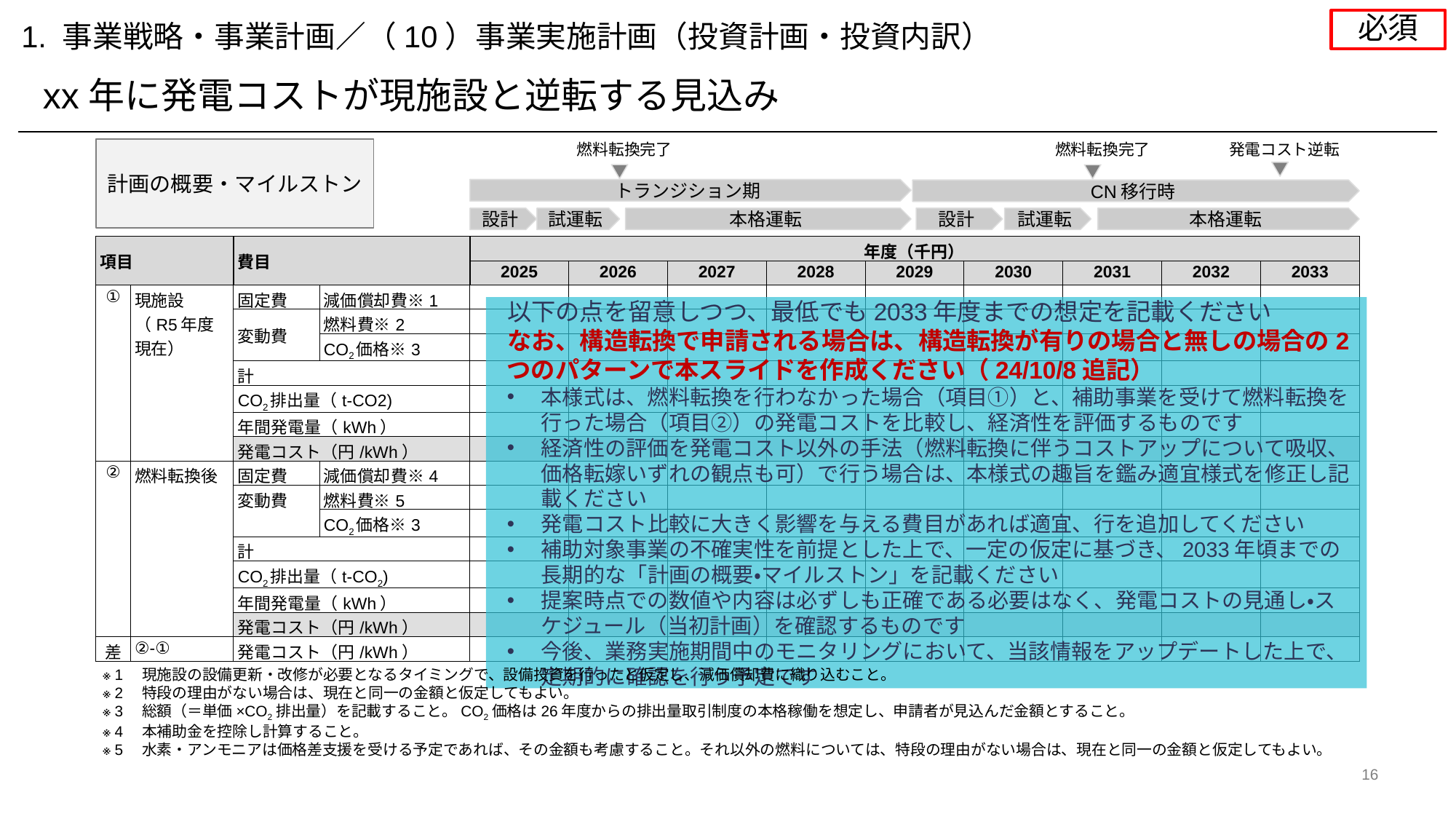

必須
1. 事業戦略・事業計画／（10）事業実施計画（投資計画・投資内訳）
xx年に発電コストが現施設と逆転する見込み
燃料転換完了
燃料転換完了
発電コスト逆転
計画の概要・マイルストン

トランジション期
CN移行時
設計
試運転
本格運転
設計
試運転
本格運転
| 項目 |  | 費目 |  | 年度（千円） |  |  |  |  |  |  |  |  |
| --- | --- | --- | --- | --- | --- | --- | --- | --- | --- | --- | --- | --- |
|  |  | 費目 |  | 2025 | 2026 | 2027 | 2028 | 2029 | 2030 | 2031 | 2032 | 2033 |
| ① | 現施設 （R5年度現在） | 固定費 | 減価償却費※1 |  |  |  |  |  |  |  |  |  |
|  |  | 変動費 | 燃料費※2 |  |  |  |  |  |  |  |  |  |
|  |  |  | CO2価格※3 |  |  |  |  |  |  |  |  |  |
|  |  | 計 |  |  |  |  |  |  |  |  |  |  |
|  |  | CO2排出量（t-CO2) |  |  |  |  |  |  |  |  |  |  |
|  |  | 年間発電量（kWh） |  |  |  |  |  |  |  |  |  |  |
|  |  | 発電コスト（円/kWh） |  |  |  |  |  |  |  |  |  |  |
| ② | 燃料転換後 | 固定費 | 減価償却費※4 |  |  |  |  |  |  |  |  |  |
|  |  | 変動費 | 燃料費※5 |  |  |  |  |  |  |  |  |  |
|  |  |  | CO2価格※3 |  |  |  |  |  |  |  |  |  |
|  |  | 計 |  |  |  |  |  |  |  |  |  |  |
|  |  | CO2排出量（t-CO2) |  |  |  |  |  |  |  |  |  |  |
|  |  | 年間発電量（kWh） |  |  |  |  |  |  |  |  |  |  |
|  |  | 発電コスト（円/kWh） |  |  |  |  |  |  |  |  |  |  |
| 差 | ②-① | 発電コスト（円/kWh） |  |  |  |  |  |  |  |  |  |  |
以下の点を留意しつつ、最低でも2033年度までの想定を記載ください
なお、構造転換で申請される場合は、構造転換が有りの場合と無しの場合の2つのパターンで本スライドを作成ください（24/10/8追記）
本様式は、燃料転換を行わなかった場合（項目①）と、補助事業を受けて燃料転換を行った場合（項目②）の発電コストを比較し、経済性を評価するものです
経済性の評価を発電コスト以外の手法（燃料転換に伴うコストアップについて吸収、価格転嫁いずれの観点も可）で行う場合は、本様式の趣旨を鑑み適宜様式を修正し記載ください
発電コスト比較に大きく影響を与える費目があれば適宜、行を追加してください
補助対象事業の不確実性を前提とした上で、一定の仮定に基づき、2033年頃までの長期的な「計画の概要・マイルストン」を記載ください
提案時点での数値や内容は必ずしも正確である必要はなく、発電コストの見通し・スケジュール（当初計画）を確認するものです
今後、業務実施期間中のモニタリングにおいて、当該情報をアップデートした上で、定期的に確認を行う予定です
※1　現施設の設備更新・改修が必要となるタイミングで、設備投資を行ったと仮定し、減価償却費に織り込むこと。
※2　特段の理由がない場合は、現在と同一の金額と仮定してもよい。
※3　総額（＝単価×CO2排出量）を記載すること。CO2価格は26年度からの排出量取引制度の本格稼働を想定し、申請者が見込んだ金額とすること。
※4　本補助金を控除し計算すること。
※5　水素・アンモニアは価格差支援を受ける予定であれば、その金額も考慮すること。それ以外の燃料については、特段の理由がない場合は、現在と同一の金額と仮定してもよい。